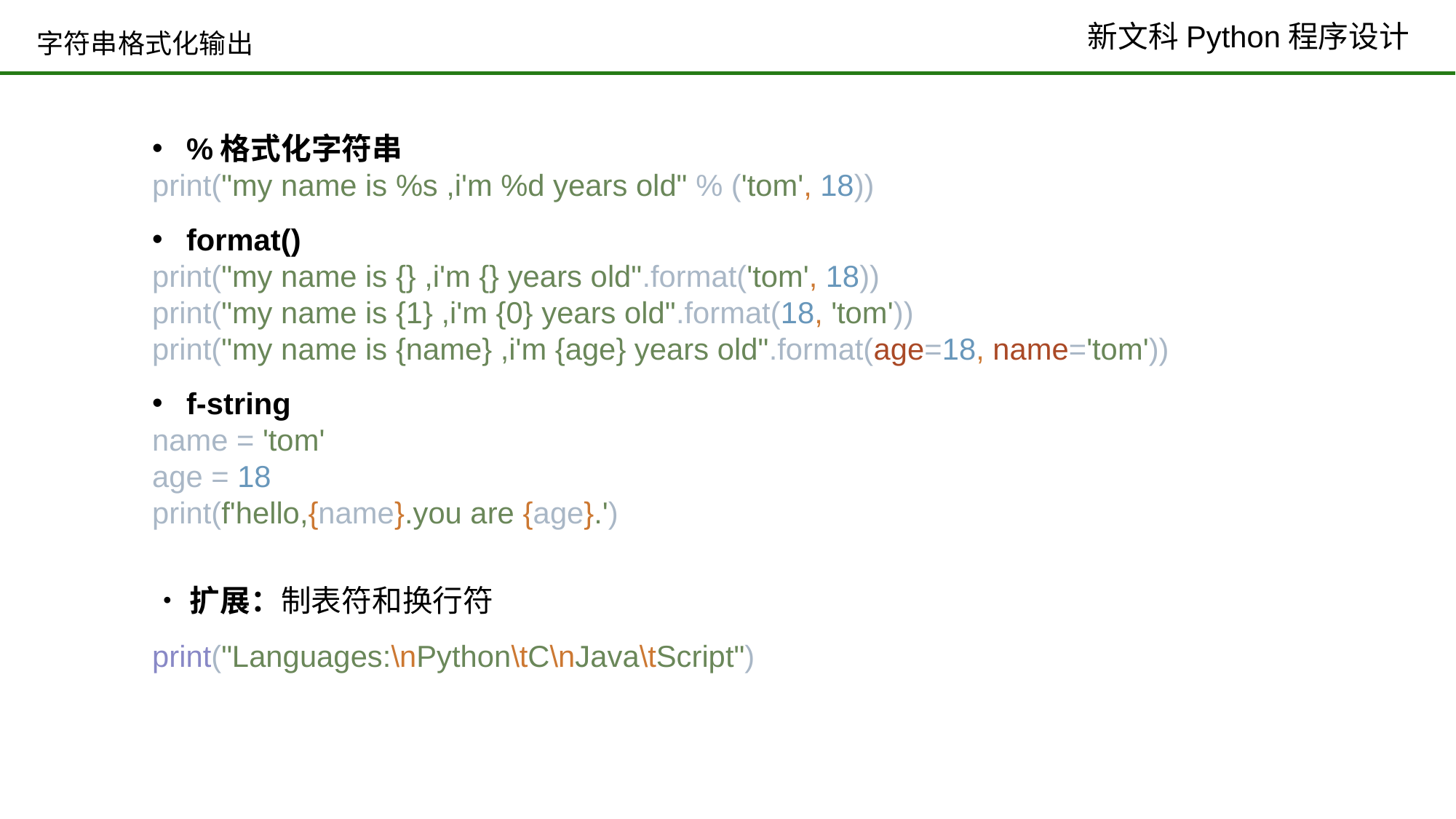

# 字符串格式化输出
%格式化字符串
print("my name is %s ,i'm %d years old" % ('tom', 18))
format()
print("my name is {} ,i'm {} years old".format('tom', 18))
print("my name is {1} ,i'm {0} years old".format(18, 'tom'))
print("my name is {name} ,i'm {age} years old".format(age=18, name='tom'))
f-string
name = 'tom'
age = 18
print(f'hello,{name}.you are {age}.')
•扩展：制表符和换行符
print("Languages:\nPython\tC\nJava\tScript")